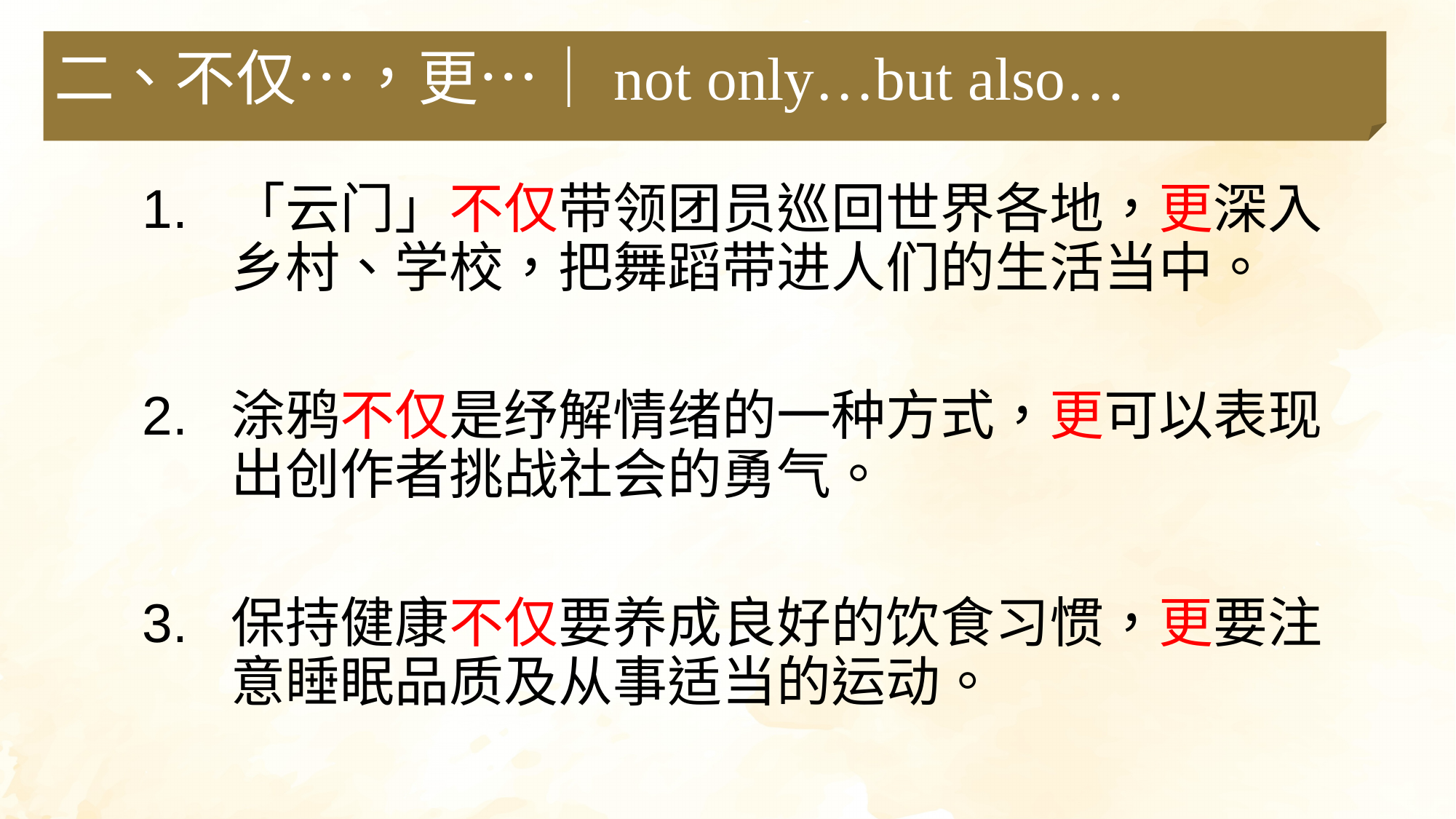

二、不仅…，更…｜not only…but also…
「云门」不仅带领团员巡回世界各地，更深入乡村、学校，把舞蹈带进人们的生活当中。

涂鸦不仅是纾解情绪的一种方式，更可以表现出创作者挑战社会的勇气。

保持健康不仅要养成良好的饮食习惯，更要注意睡眠品质及从事适当的运动。